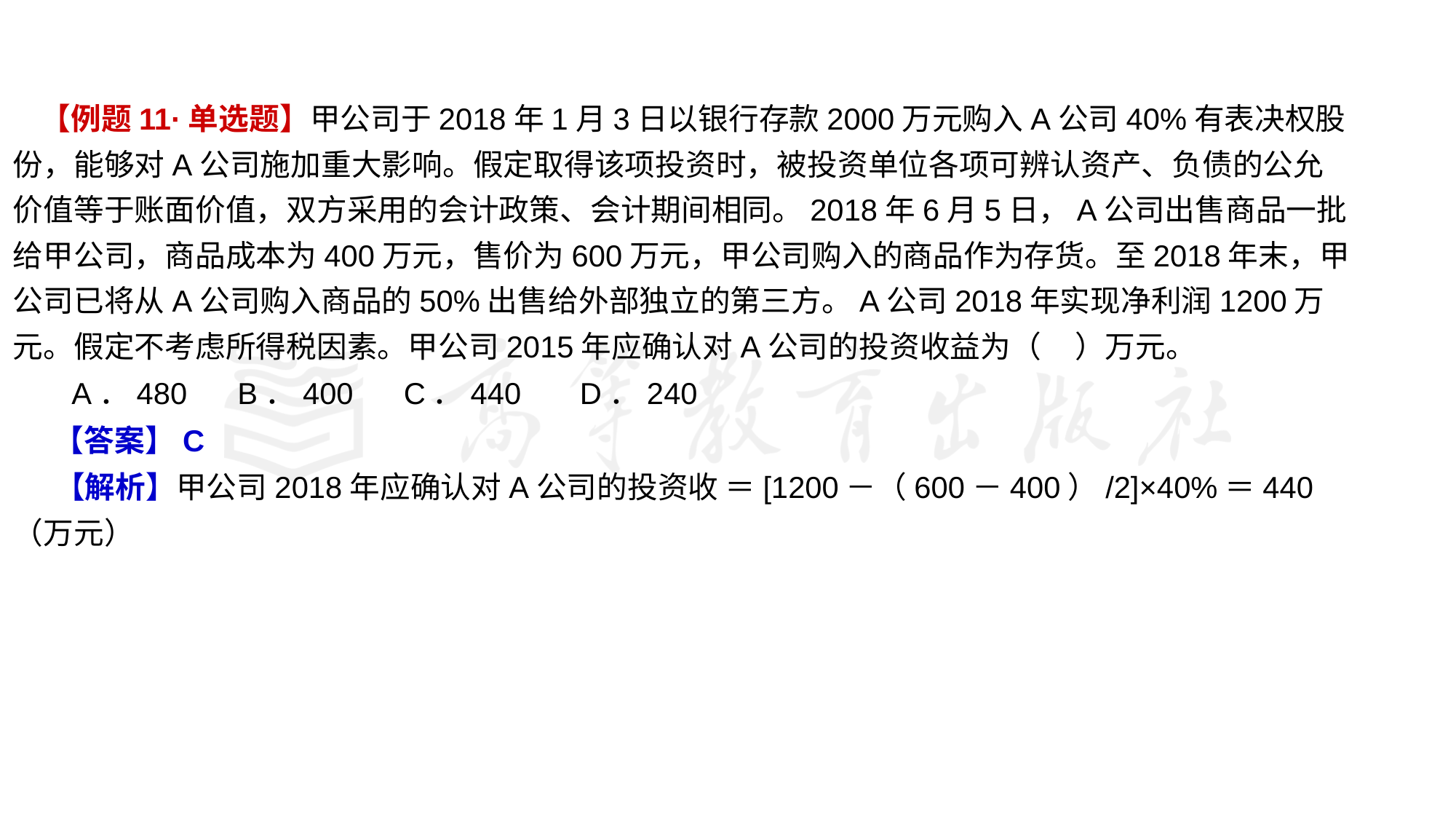

【例题11·单选题】甲公司于2018年1月3日以银行存款2000万元购入A公司40%有表决权股份，能够对A公司施加重大影响。假定取得该项投资时，被投资单位各项可辨认资产、负债的公允价值等于账面价值，双方采用的会计政策、会计期间相同。2018年6月5日，A公司出售商品一批给甲公司，商品成本为400万元，售价为600万元，甲公司购入的商品作为存货。至2018年末，甲公司已将从A公司购入商品的50%出售给外部独立的第三方。A公司2018年实现净利润1200万元。假定不考虑所得税因素。甲公司2015年应确认对A公司的投资收益为（     ）万元。
       A．480      B．400      C．440       D．240
     【答案】C
     【解析】甲公司2018年应确认对A公司的投资收 ＝[1200－（600－400）/2]×40%＝440（万元）